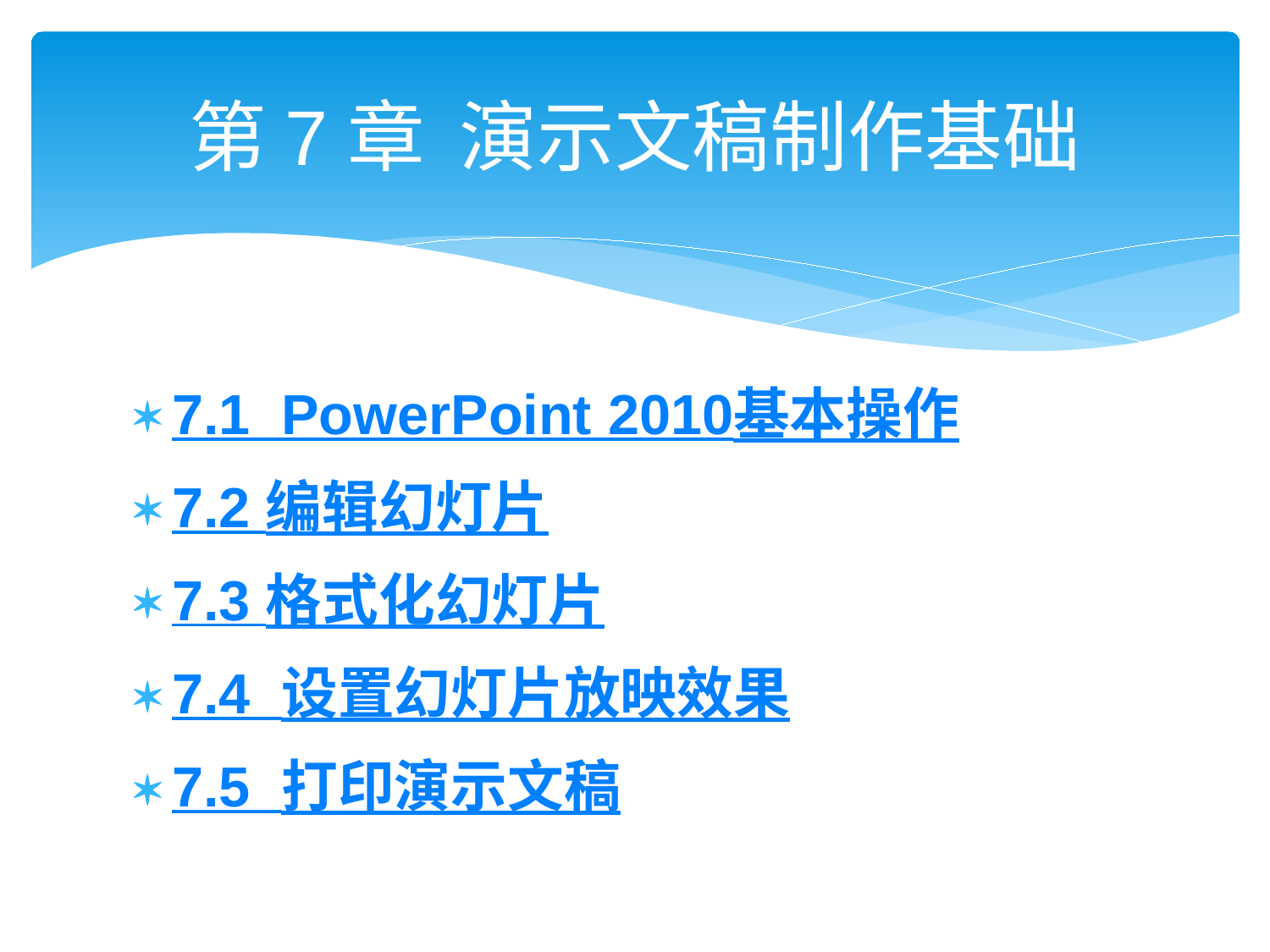

# 第7章  演示文稿制作基础
7.1  PowerPoint 2010基本操作
7.2 编辑幻灯片
7.3 格式化幻灯片
7.4  设置幻灯片放映效果
7.5  打印演示文稿